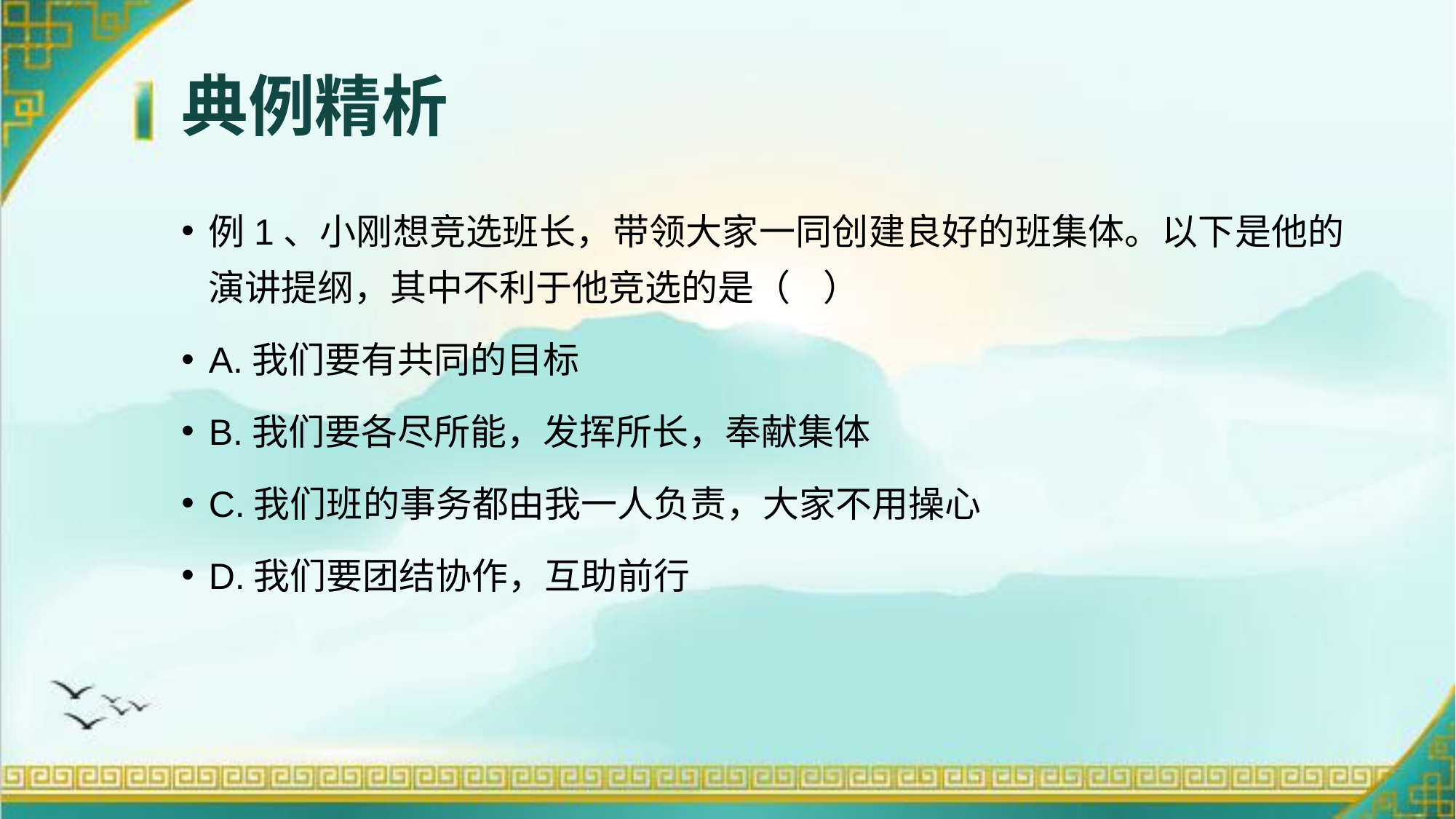

# 典例精析
例1、小刚想竞选班长，带领大家一同创建良好的班集体。以下是他的演讲提纲，其中不利于他竞选的是（    ）
A.我们要有共同的目标
B.我们要各尽所能，发挥所长，奉献集体
C.我们班的事务都由我一人负责，大家不用操心
D.我们要团结协作，互助前行